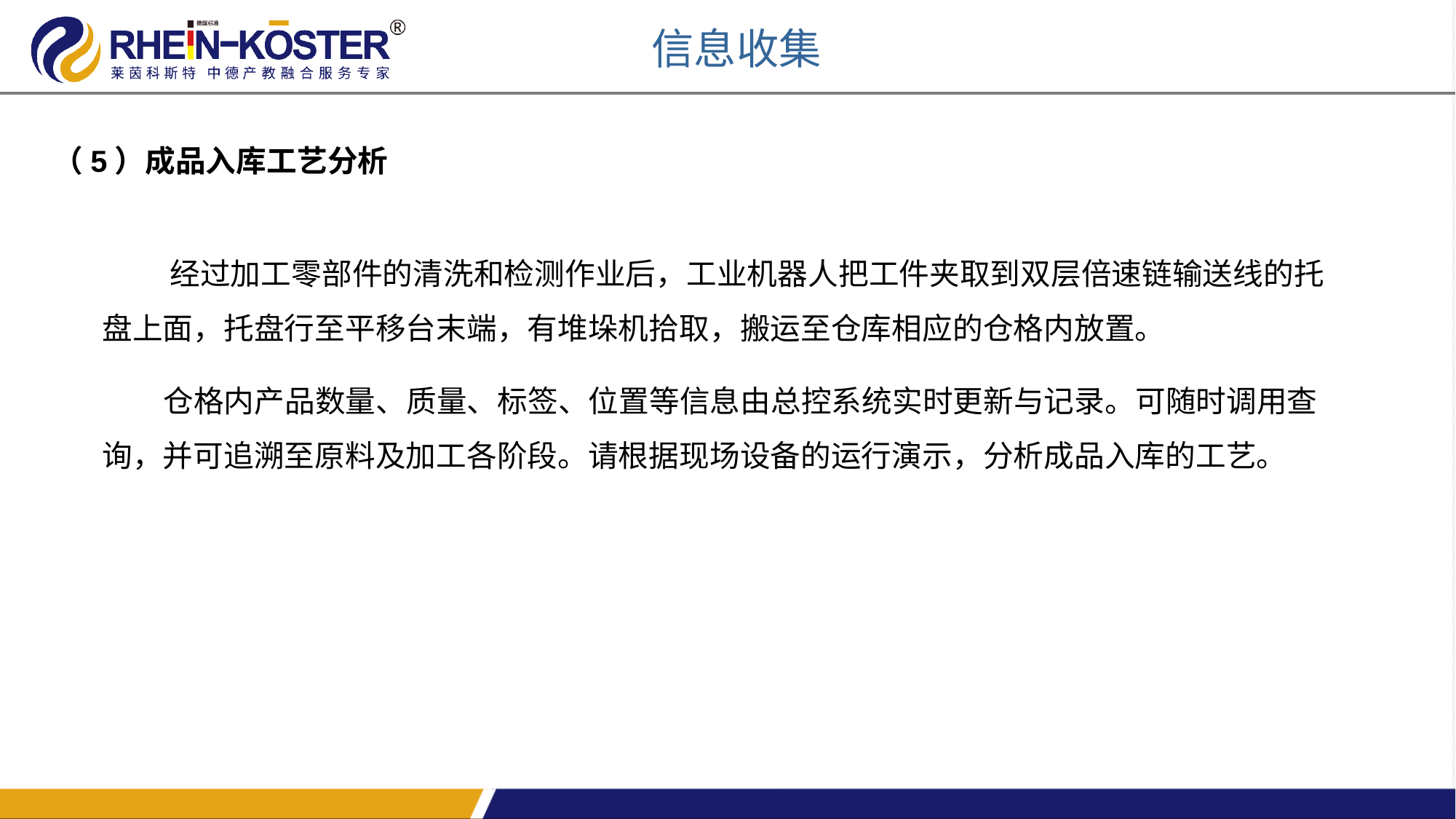

信息收集
（5）成品入库工艺分析
         经过加工零部件的清洗和检测作业后，工业机器人把工件夹取到双层倍速链输送线的托盘上面，托盘行至平移台末端，有堆垛机拾取，搬运至仓库相应的仓格内放置。
        仓格内产品数量、质量、标签、位置等信息由总控系统实时更新与记录。可随时调用查询，并可追溯至原料及加工各阶段。请根据现场设备的运行演示，分析成品入库的工艺。